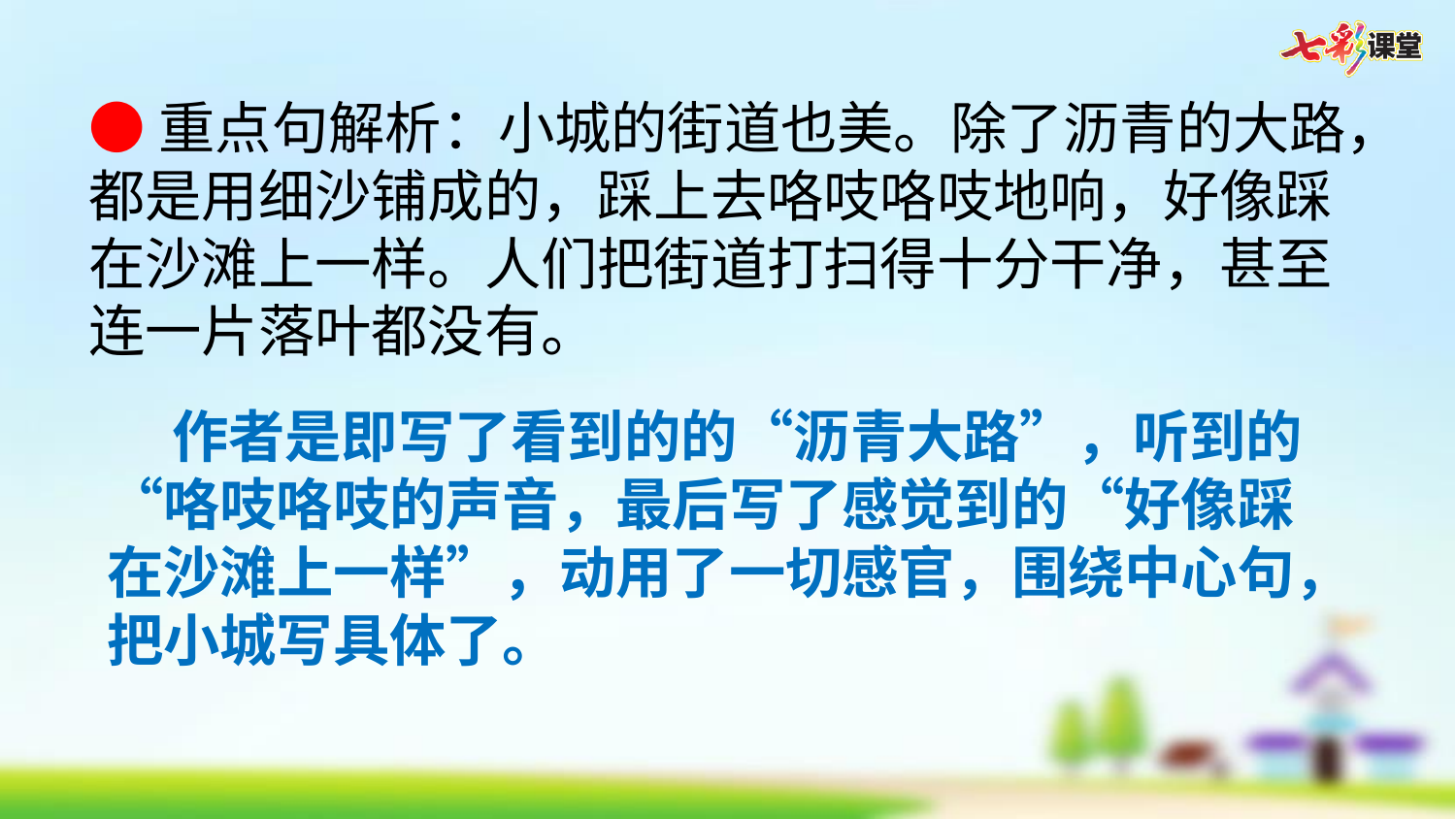

●重点句解析：小城的街道也美。除了沥青的大路，都是用细沙铺成的，踩上去咯吱咯吱地响，好像踩在沙滩上一样。人们把街道打扫得十分干净，甚至连一片落叶都没有。
    作者是即写了看到的的“沥青大路”，听到的“咯吱咯吱的声音，最后写了感觉到的“好像踩在沙滩上一样”，动用了一切感官，围绕中心句，把小城写具体了。